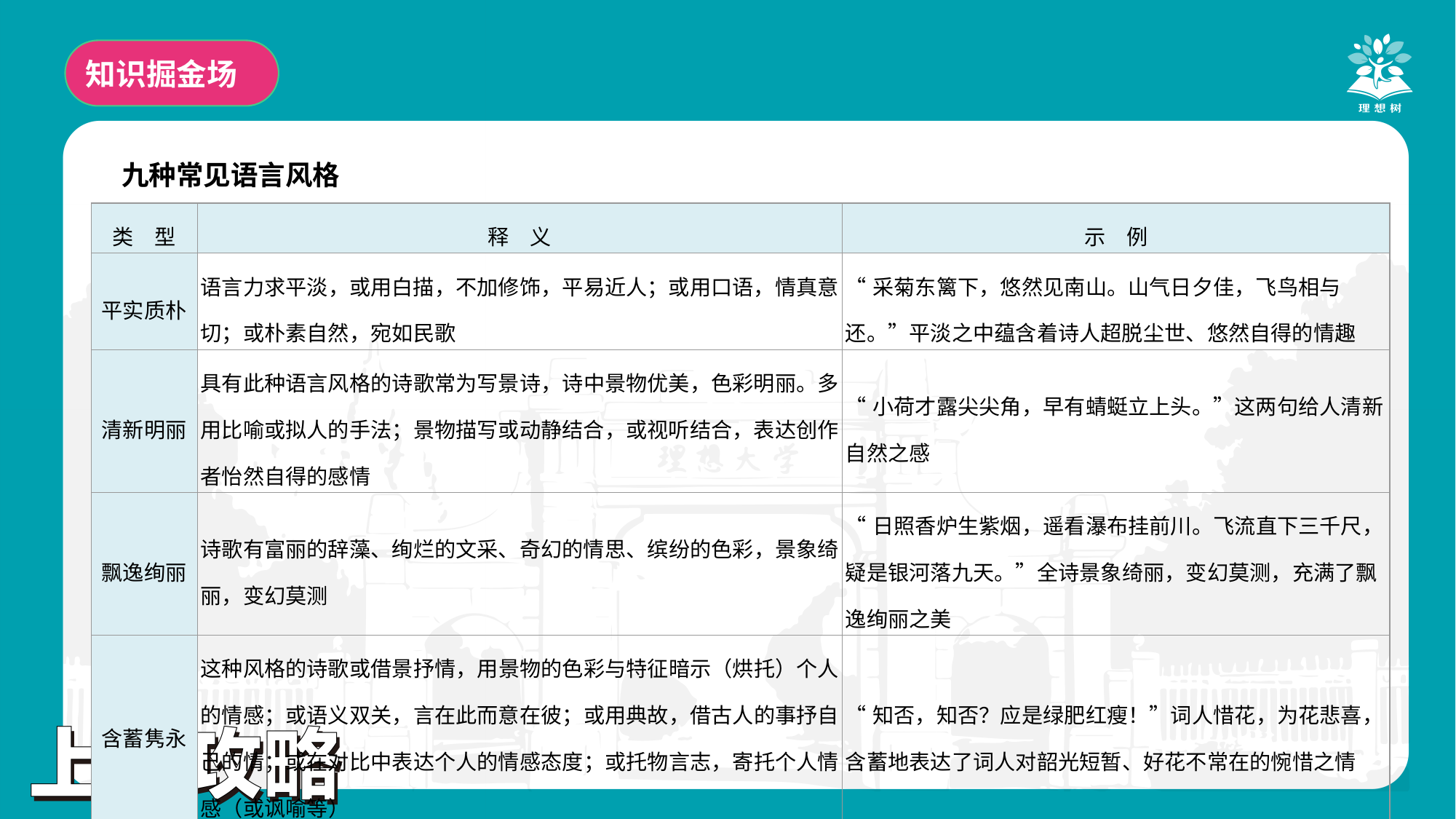

知识掘金场
九种常见语言风格
| 类　型 | 释　义 | 示　例 |
| --- | --- | --- |
| 平实质朴 | 语言力求平淡，或用白描，不加修饰，平易近人；或用口语，情真意切；或朴素自然，宛如民歌 | “采菊东篱下，悠然见南山。山气日夕佳，飞鸟相与还。”平淡之中蕴含着诗人超脱尘世、悠然自得的情趣 |
| 清新明丽 | 具有此种语言风格的诗歌常为写景诗，诗中景物优美，色彩明丽。多用比喻或拟人的手法；景物描写或动静结合，或视听结合，表达创作者怡然自得的感情 | “小荷才露尖尖角，早有蜻蜓立上头。”这两句给人清新自然之感 |
| 飘逸绚丽 | 诗歌有富丽的辞藻、绚烂的文采、奇幻的情思、缤纷的色彩，景象绮丽，变幻莫测 | “日照香炉生紫烟，遥看瀑布挂前川。飞流直下三千尺，疑是银河落九天。”全诗景象绮丽，变幻莫测，充满了飘逸绚丽之美 |
| 含蓄隽永 | 这种风格的诗歌或借景抒情，用景物的色彩与特征暗示（烘托）个人的情感；或语义双关，言在此而意在彼；或用典故，借古人的事抒自己的情；或在对比中表达个人的情感态度；或托物言志，寄托个人情感（或讽喻等） | “知否，知否？应是绿肥红瘦！”词人惜花，为花悲喜，含蓄地表达了词人对韶光短暂、好花不常在的惋惜之情 |